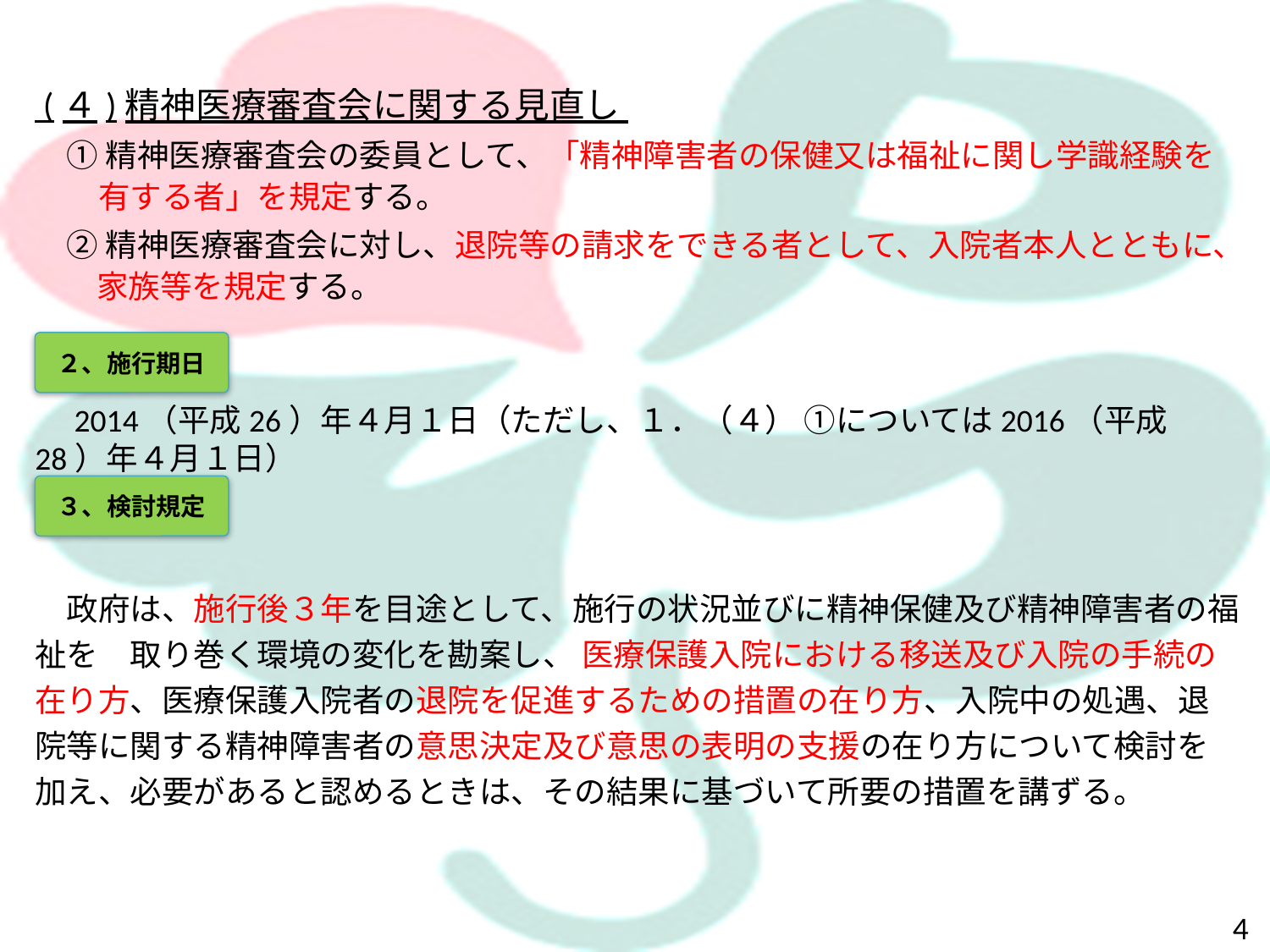

(４)精神医療審査会に関する見直し
　① 精神医療審査会の委員として、「精神障害者の保健又は福祉に関し学識経験を有する者」を規定する。
　② 精神医療審査会に対し、退院等の請求をできる者として、入院者本人とともに、家族等を規定する。

　2014（平成26）年４月１日（ただし、１．（４） ①については2016（平成28）年４月１日）

　政府は、施行後３年を目途として、施行の状況並びに精神保健及び精神障害者の福祉を　取り巻く環境の変化を勘案し、 医療保護入院における移送及び入院の手続の在り方、医療保護入院者の退院を促進するための措置の在り方、入院中の処遇、退院等に関する精神障害者の意思決定及び意思の表明の支援の在り方について検討を加え、必要があると認めるときは、その結果に基づいて所要の措置を講ずる。

２、施行期日
３、検討規定
4